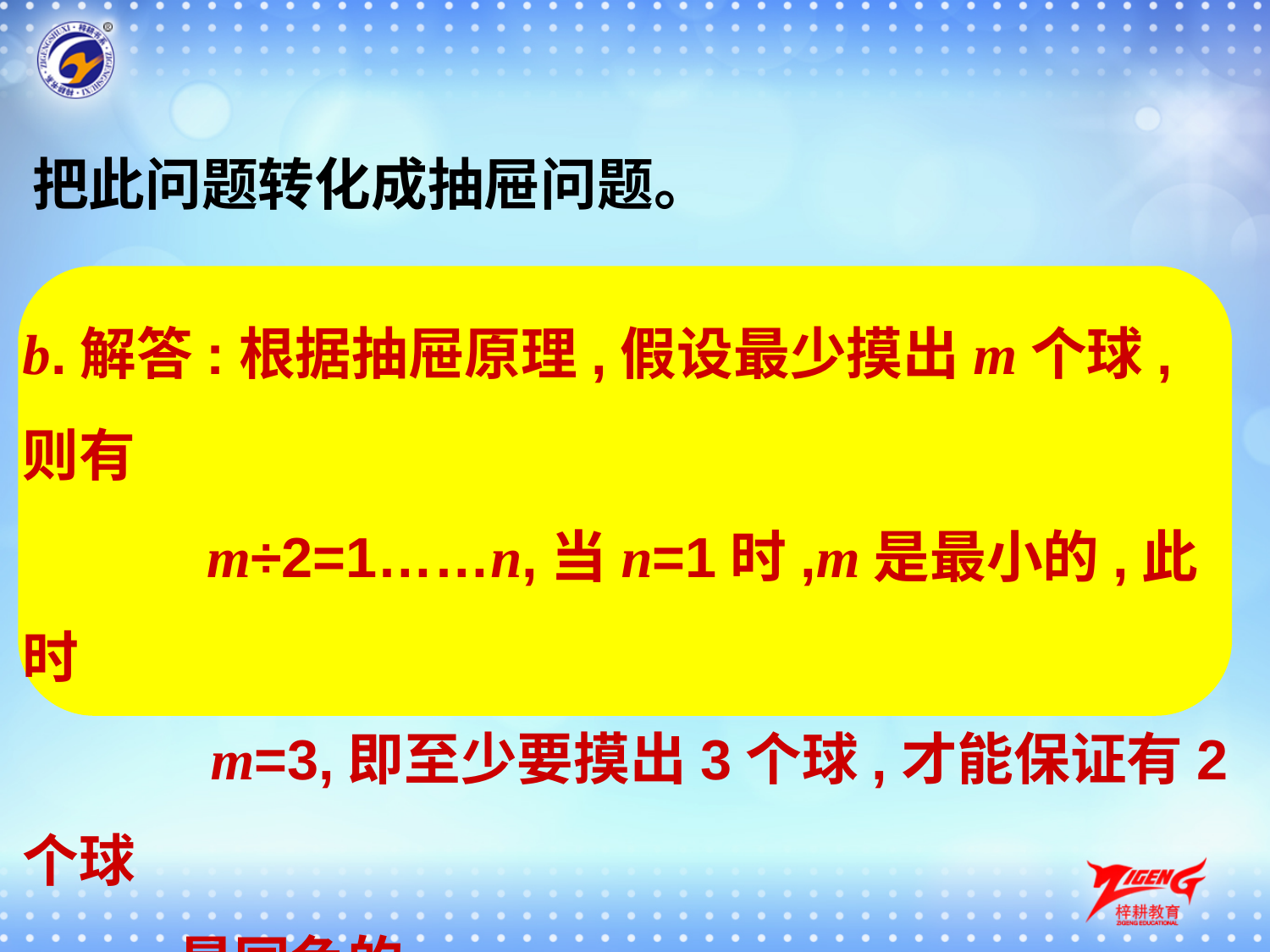

把此问题转化成抽屉问题。

b.解答:根据抽屉原理,假设最少摸出m个球,则有
             m÷2=1……n,当n=1时,m是最小的,此时
            m=3,即至少要摸出3个球,才能保证有2个球
           是同色的。